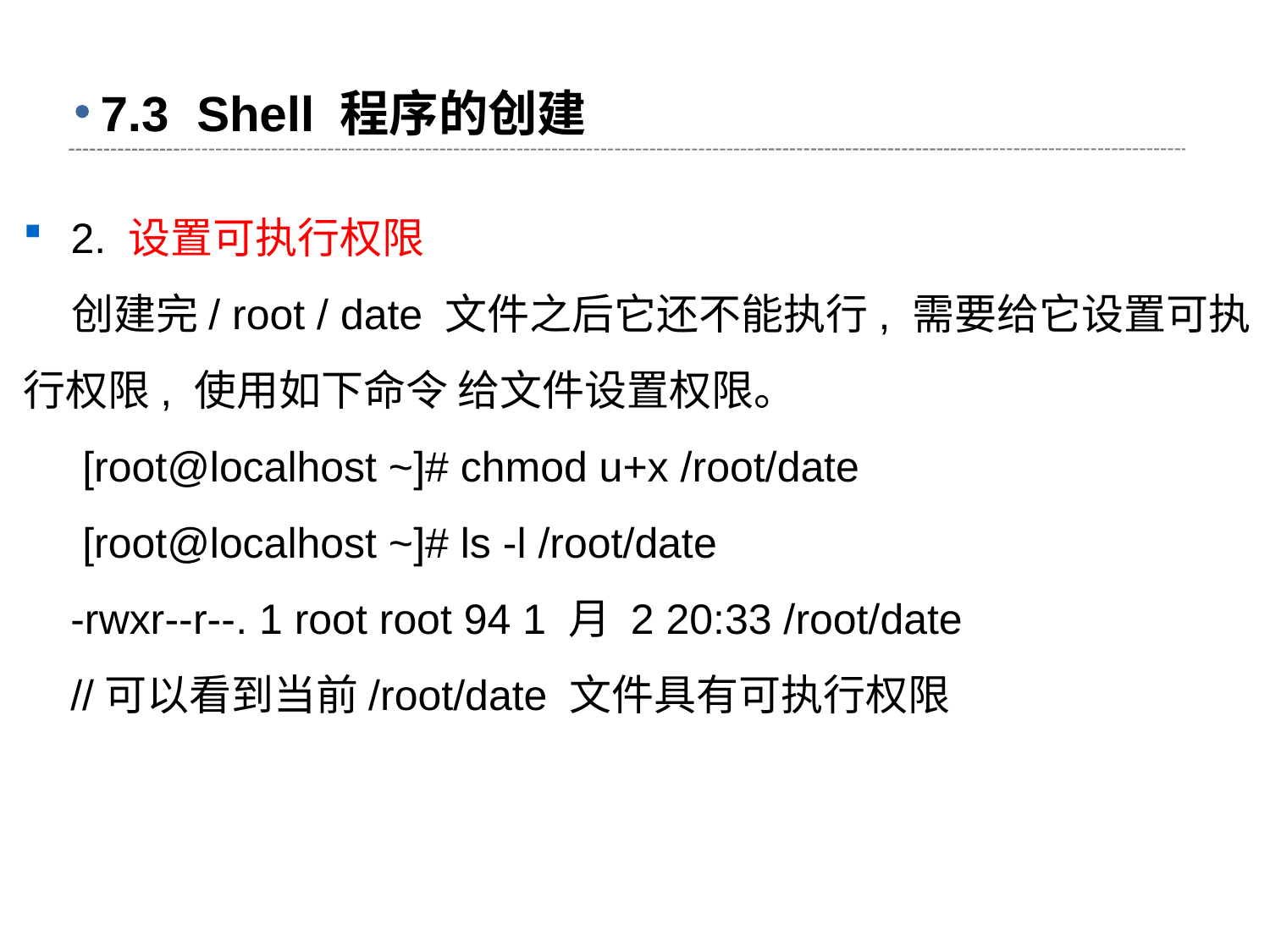

# 7.3  Shell 程序的创建
2. 设置可执行权限
    创建完/ root / date 文件之后它还不能执行, 需要给它设置可执行权限, 使用如下命令 给文件设置权限。
     [root@localhost ~]# chmod u+x /root/date
     [root@localhost ~]# ls -l /root/date
    -rwxr--r--. 1 root root 94 1 月 2 20:33 /root/date
    //可以看到当前/root/date 文件具有可执行权限